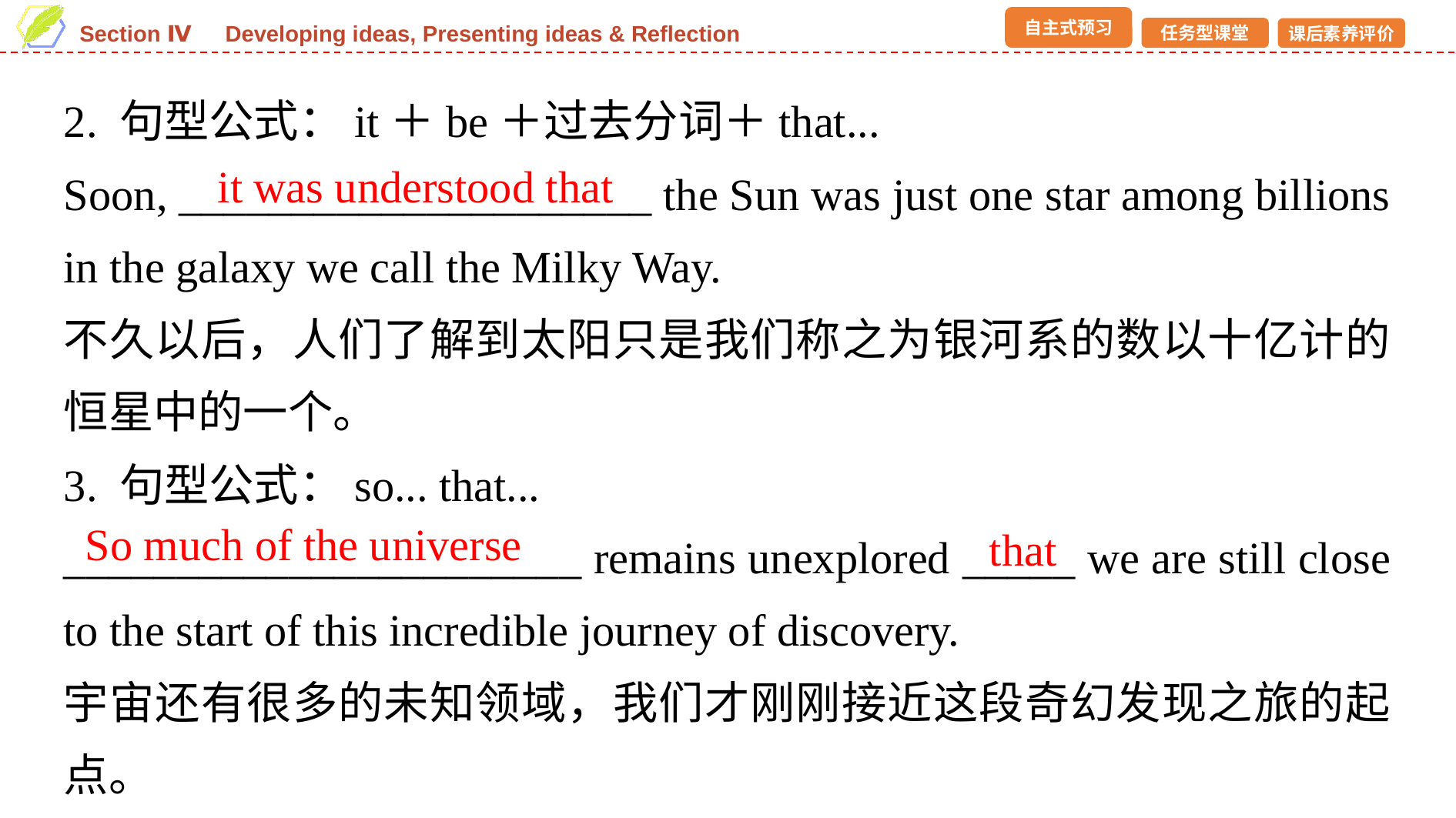

2. 句型公式：it＋be＋过去分词＋that...
Soon, _____________________ the Sun was just one star among billions in the galaxy we call the Milky Way.
不久以后，人们了解到太阳只是我们称之为银河系的数以十亿计的恒星中的一个。
3. 句型公式：so... that...
_______________________ remains unexplored _____ we are still close to the start of this incredible journey of discovery.
宇宙还有很多的未知领域，我们才刚刚接近这段奇幻发现之旅的起点。
it was understood that
So much of the universe
that